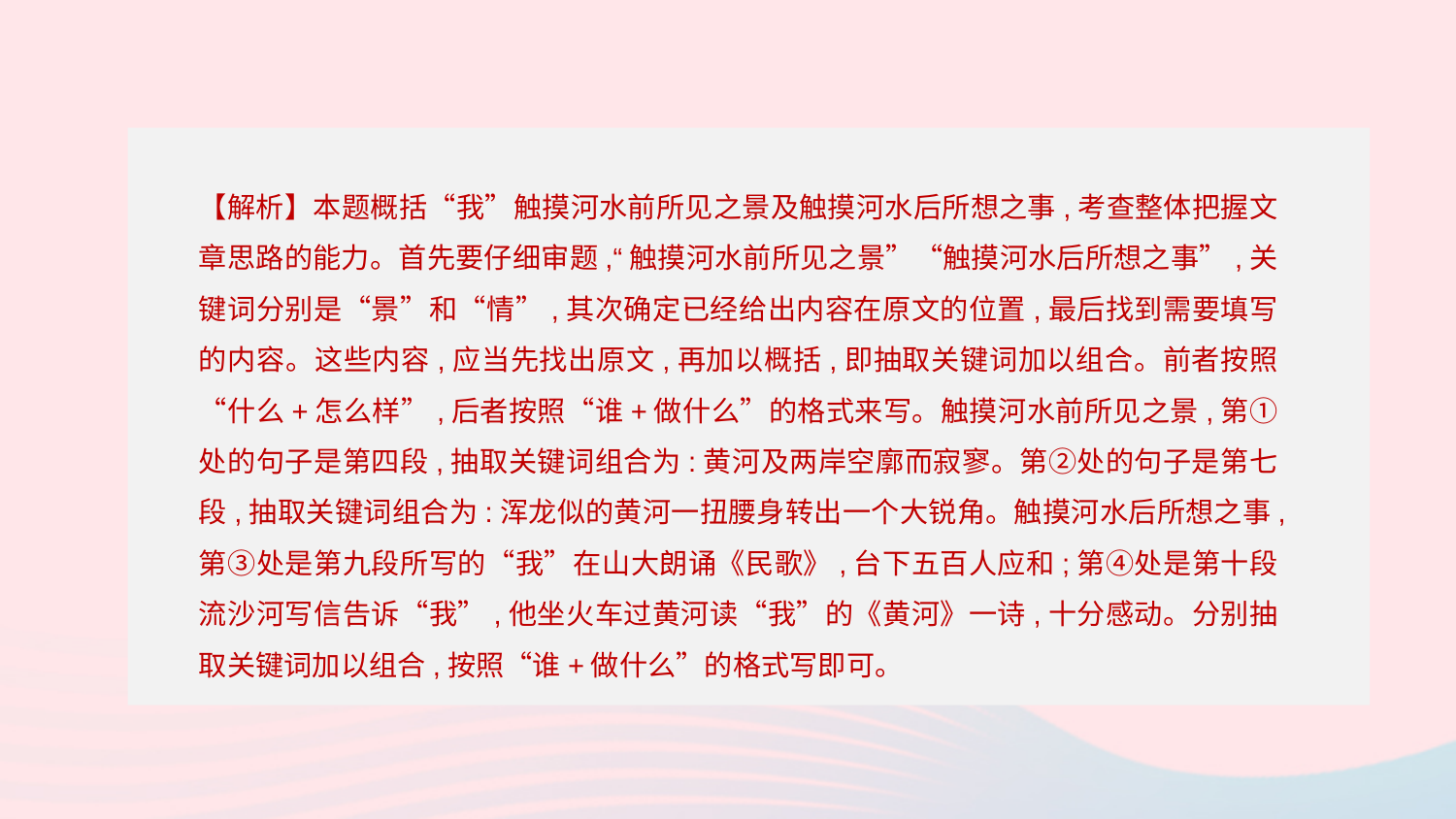

【解析】本题概括“我”触摸河水前所见之景及触摸河水后所想之事,考查整体把握文章思路的能力。首先要仔细审题,“触摸河水前所见之景”“触摸河水后所想之事”,关键词分别是“景”和“情”,其次确定已经给出内容在原文的位置,最后找到需要填写的内容。这些内容,应当先找出原文,再加以概括,即抽取关键词加以组合。前者按照“什么+怎么样”,后者按照“谁+做什么”的格式来写。触摸河水前所见之景,第①处的句子是第四段,抽取关键词组合为:黄河及两岸空廓而寂寥。第②处的句子是第七段,抽取关键词组合为:浑龙似的黄河一扭腰身转出一个大锐角。触摸河水后所想之事,第③处是第九段所写的“我”在山大朗诵《民歌》,台下五百人应和;第④处是第十段流沙河写信告诉“我”,他坐火车过黄河读“我”的《黄河》一诗,十分感动。分别抽取关键词加以组合,按照“谁+做什么”的格式写即可。